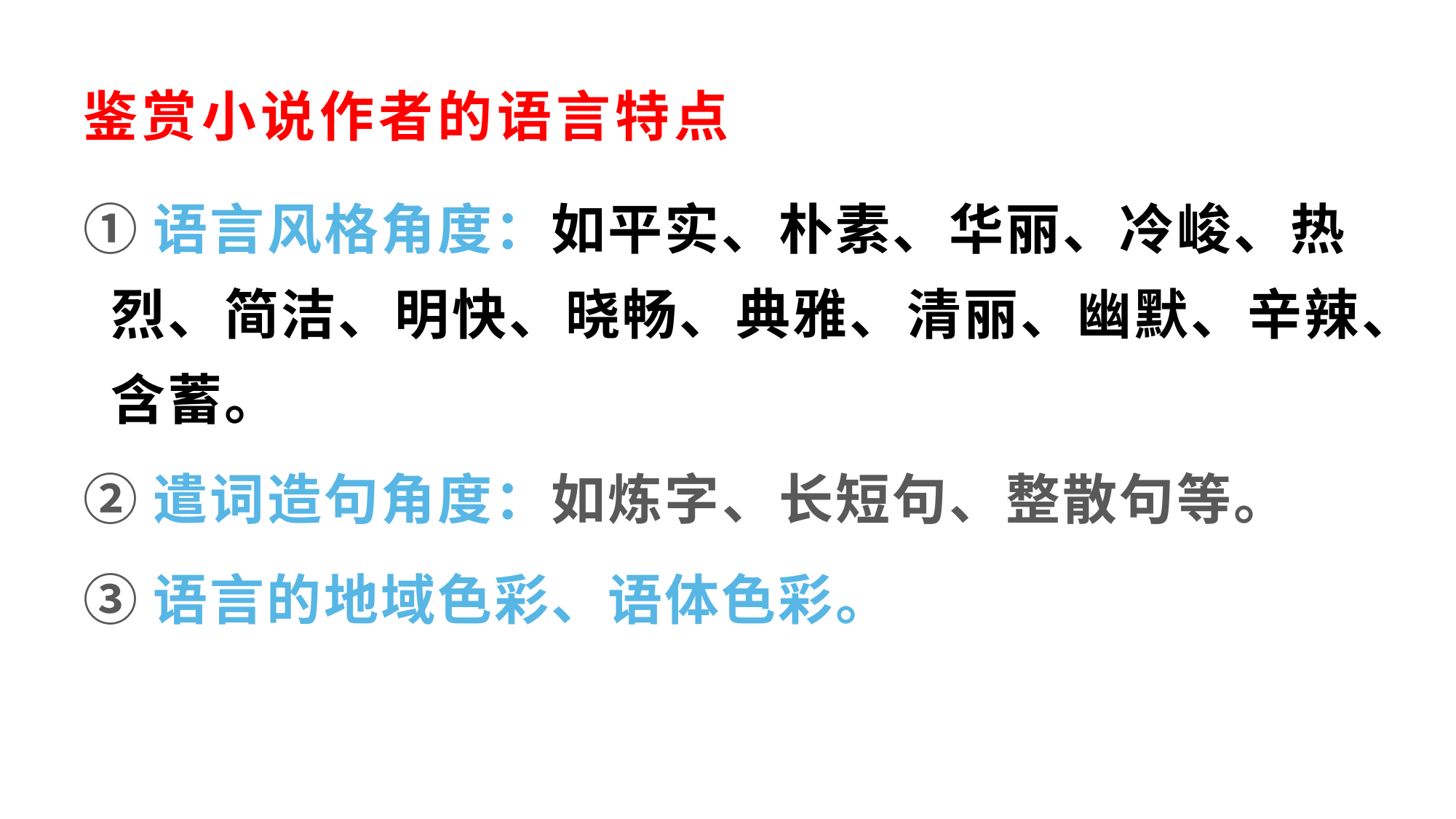

# 鉴赏小说作者的语言特点
①语言风格角度：如平实、朴素、华丽、冷峻、热烈、简洁、明快、晓畅、典雅、清丽、幽默、辛辣、含蓄。
②遣词造句角度：如炼字、长短句、整散句等。
③语言的地域色彩、语体色彩。